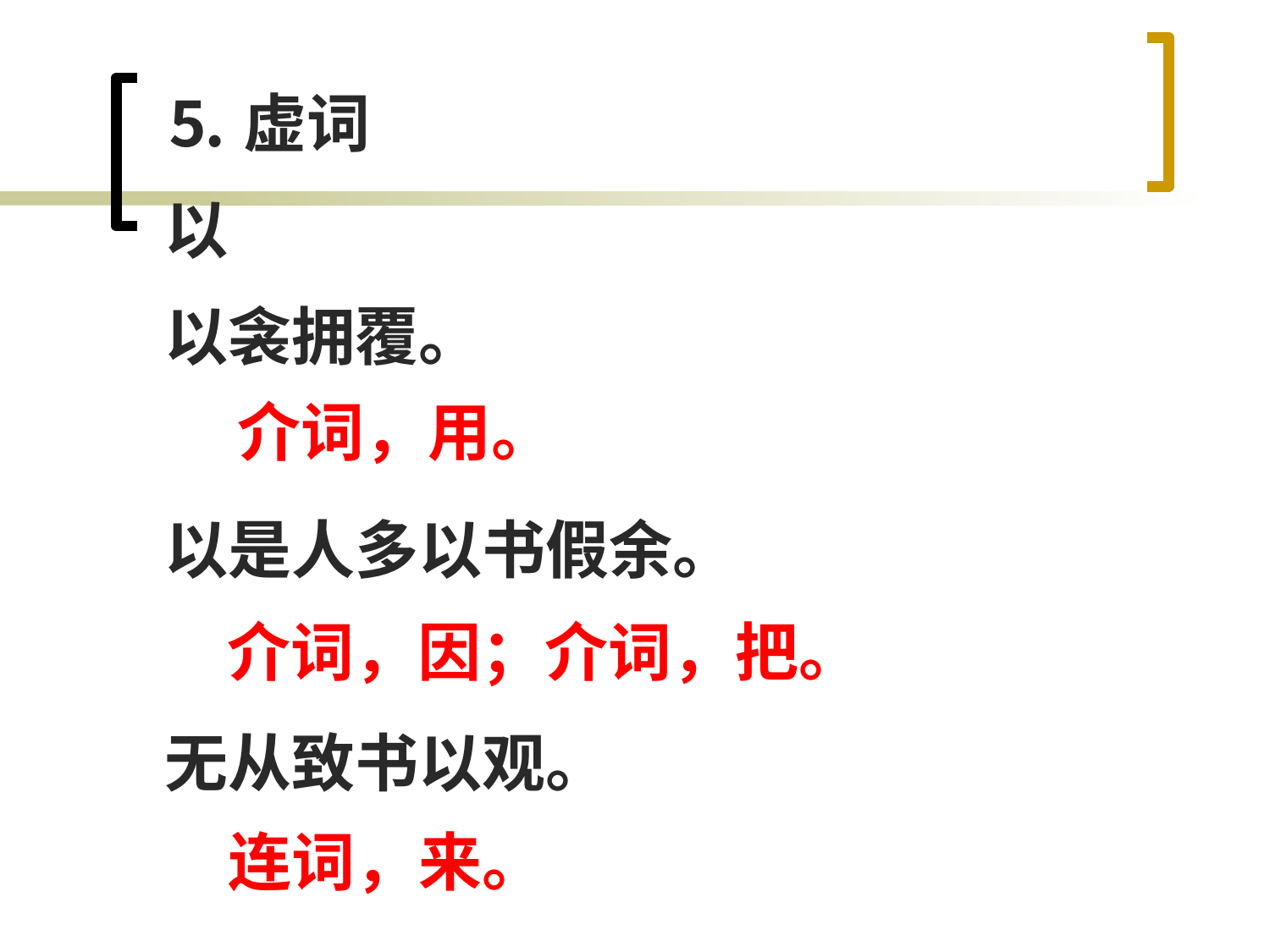

⒌虚词
以
以衾拥覆。

以是人多以书假余。

无从致书以观。
介词，用。
介词，因；介词，把。
连词，来。